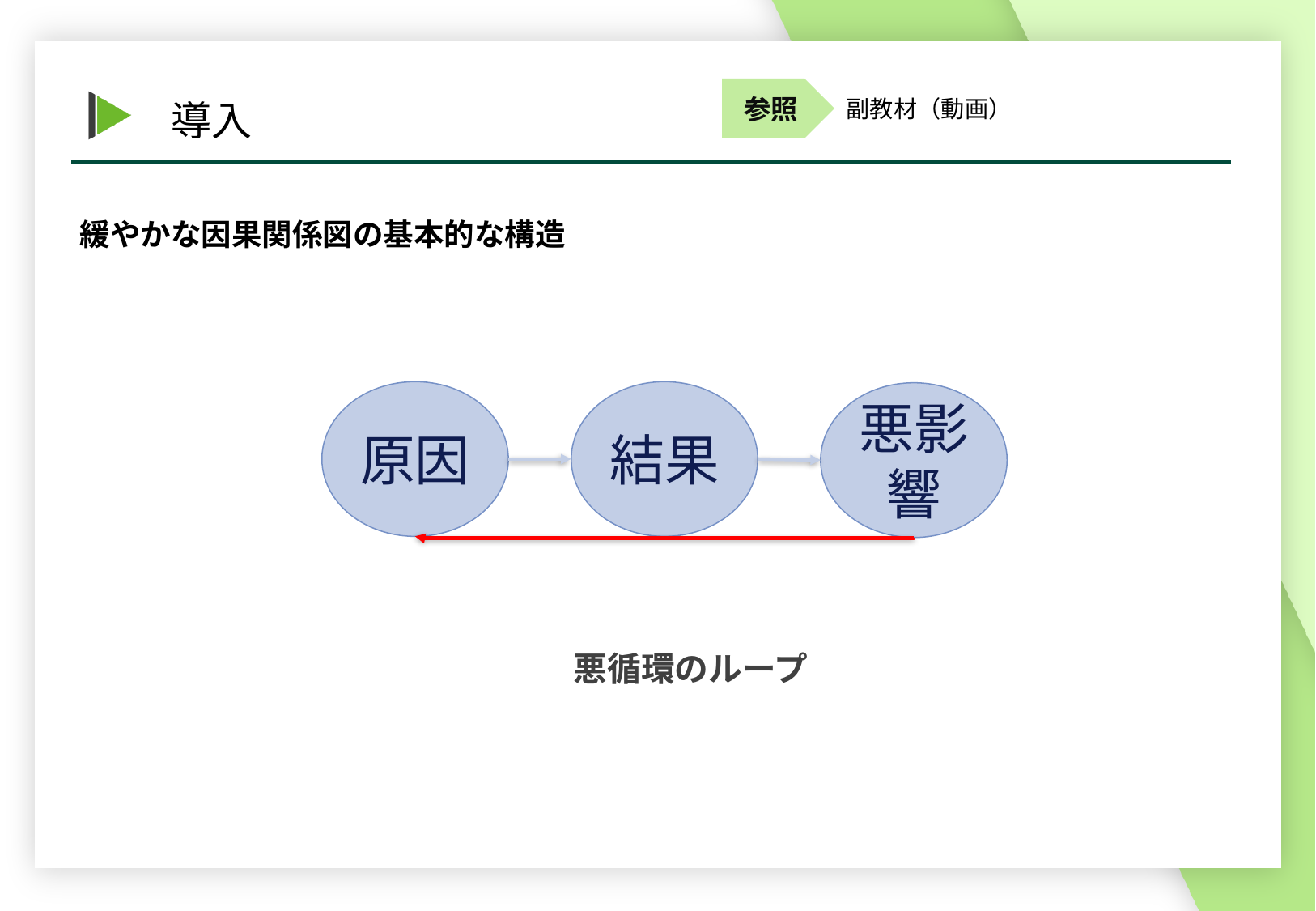

少し表記を修正
副教材（動画）
緩やかな因果関係図の基本的な構造
原因
結果
悪影響
悪循環のループ